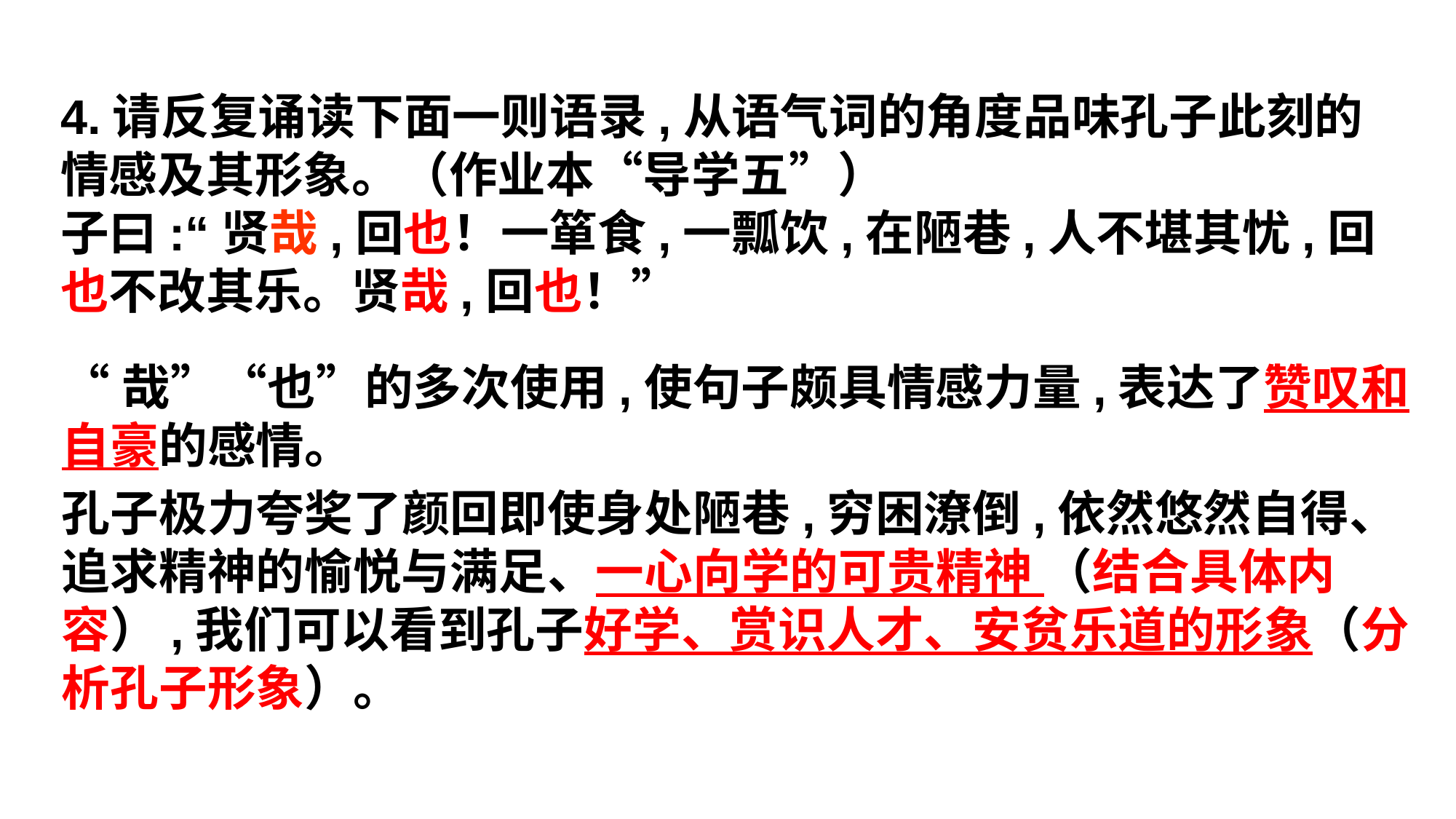

4.请反复诵读下面一则语录,从语气词的角度品味孔子此刻的情感及其形象。（作业本“导学五”）
子曰:“贤哉,回也！一箪食,一瓢饮,在陋巷,人不堪其忧,回也不改其乐。贤哉,回也！”
“哉”“也”的多次使用,使句子颇具情感力量,表达了赞叹和自豪的感情。
孔子极力夸奖了颜回即使身处陋巷,穷困潦倒,依然悠然自得、追求精神的愉悦与满足、一心向学的可贵精神 （结合具体内容）,我们可以看到孔子好学、赏识人才、安贫乐道的形象（分析孔子形象）。